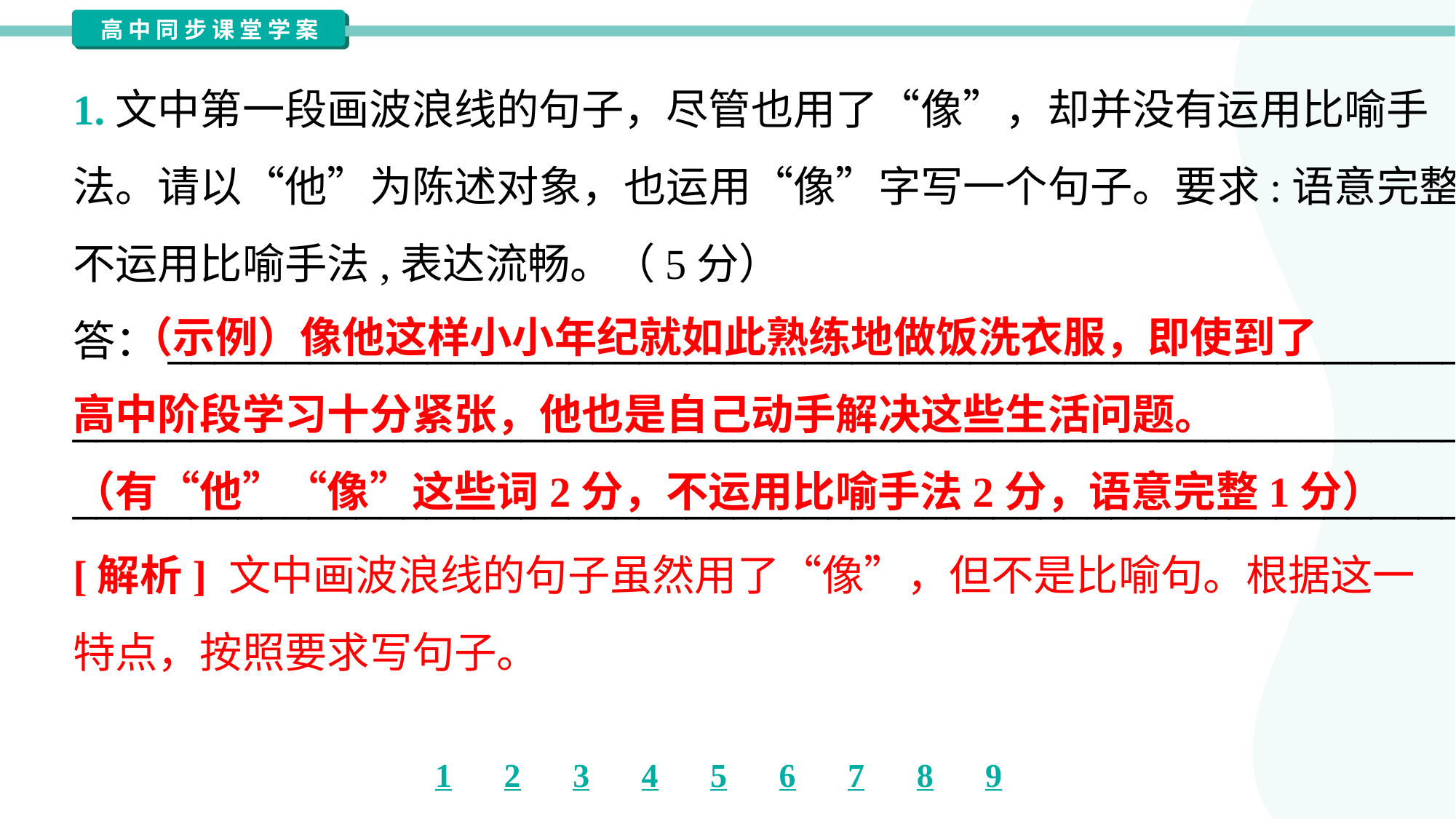

1.文中第一段画波浪线的句子，尽管也用了“像”，却并没有运用比喻手
法。请以“他”为陈述对象，也运用“像”字写一个句子。要求:语意完整,
不运用比喻手法,表达流畅。（5分）
答：_________________________________________________________
_____________________________________________________________
_____________________________________________________________
     （示例）像他这样小小年纪就如此熟练地做饭洗衣服，即使到了
高中阶段学习十分紧张，他也是自己动手解决这些生活问题。
（有“他”“像”这些词2分，不运用比喻手法2分，语意完整1分）
[解析] 文中画波浪线的句子虽然用了“像”，但不是比喻句。根据这一
特点，按照要求写句子。